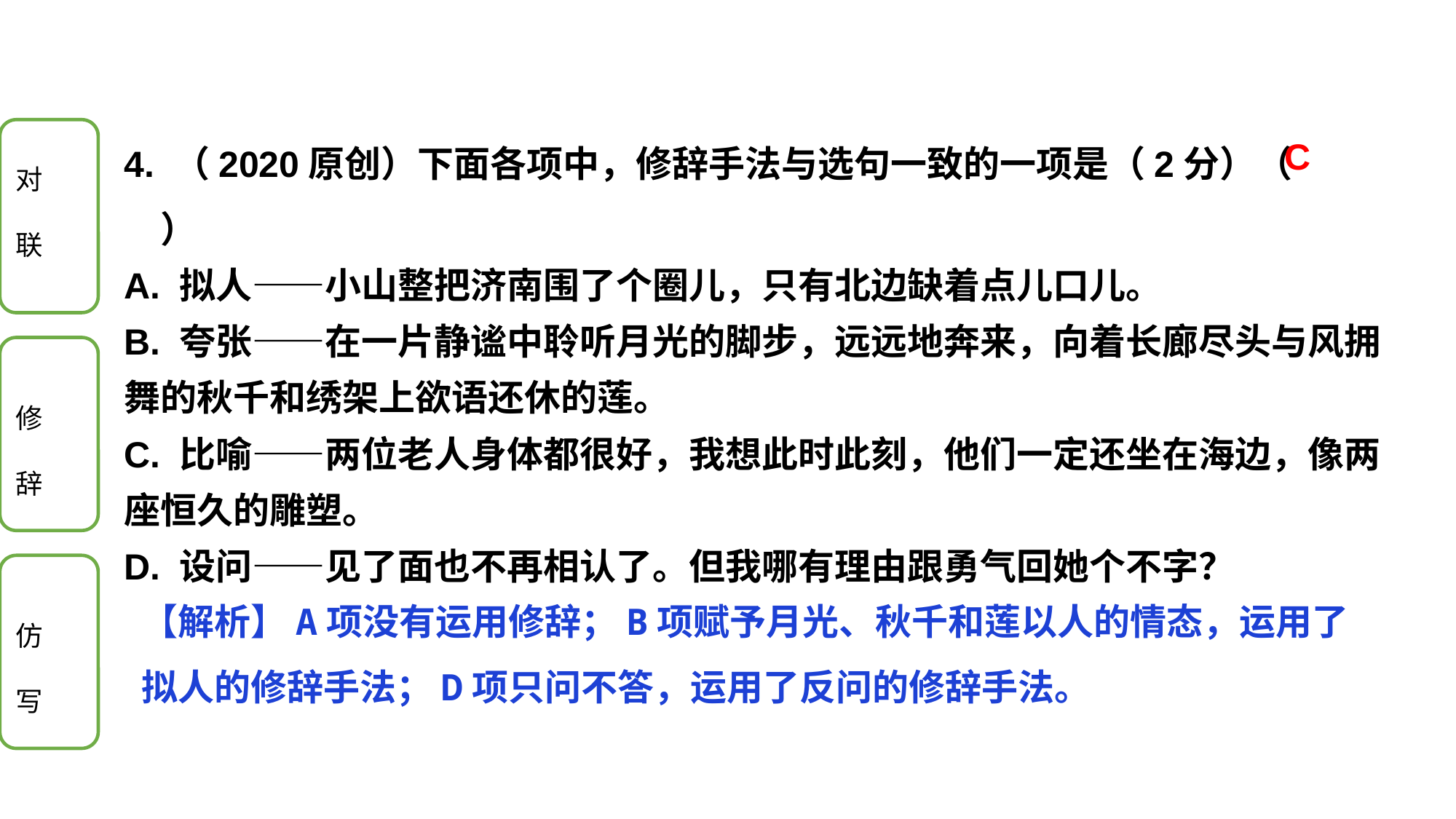

4. （2020原创）下面各项中，修辞手法与选句一致的一项是（2分）（　　）
A. 拟人——小山整把济南围了个圈儿，只有北边缺着点儿口儿。
B. 夸张——在一片静谧中聆听月光的脚步，远远地奔来，向着长廊尽头与风拥舞的秋千和绣架上欲语还休的莲。
C. 比喻——两位老人身体都很好，我想此时此刻，他们一定还坐在海边，像两座恒久的雕塑。
D. 设问——见了面也不再相认了。但我哪有理由跟勇气回她个不字？
C
【解析】A项没有运用修辞；B项赋予月光、秋千和莲以人的情态，运用了拟人的修辞手法；D项只问不答，运用了反问的修辞手法。